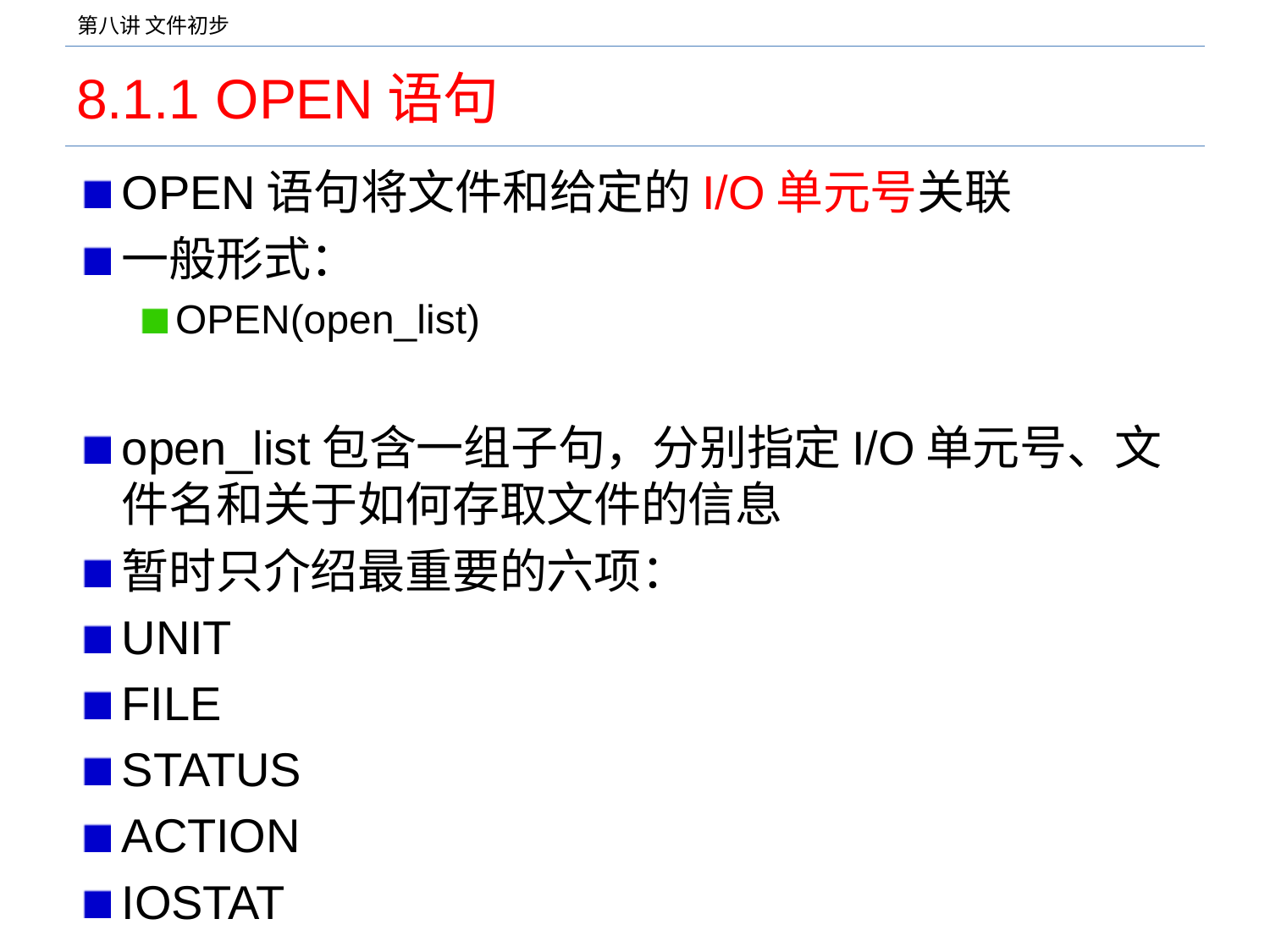

# 8.1.1 OPEN语句
OPEN语句将文件和给定的I/O单元号关联
一般形式：
OPEN(open_list)

open_list包含一组子句，分别指定I/O单元号、文件名和关于如何存取文件的信息
暂时只介绍最重要的六项：
UNIT
FILE
STATUS
ACTION
IOSTAT